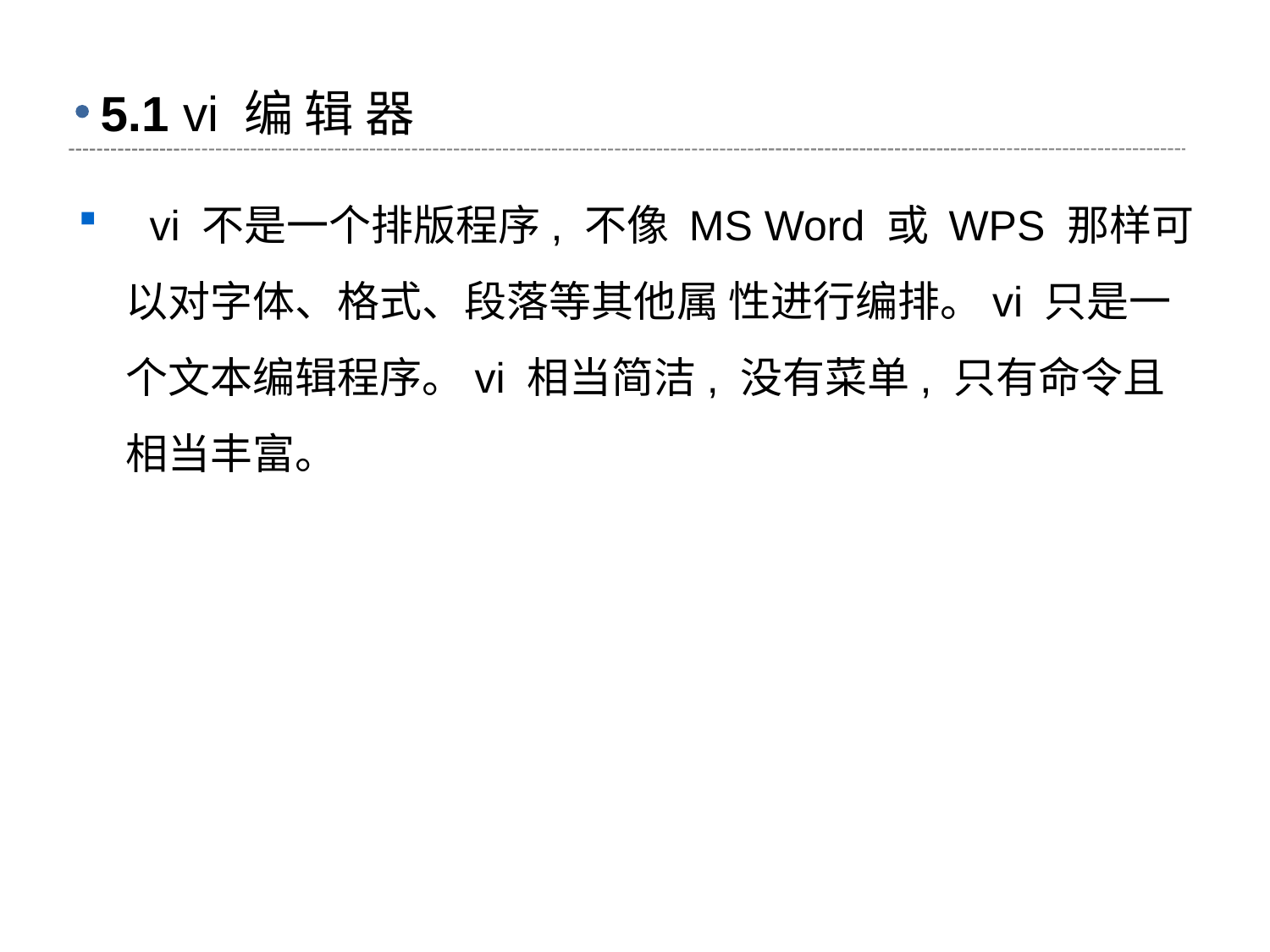

# 5.1 vi 编 辑 器
  vi 不是一个排版程序, 不像 MS Word 或 WPS 那样可以对字体、格式、段落等其他属 性进行编排。vi 只是一个文本编辑程序。vi 相当简洁, 没有菜单, 只有命令且相当丰富。